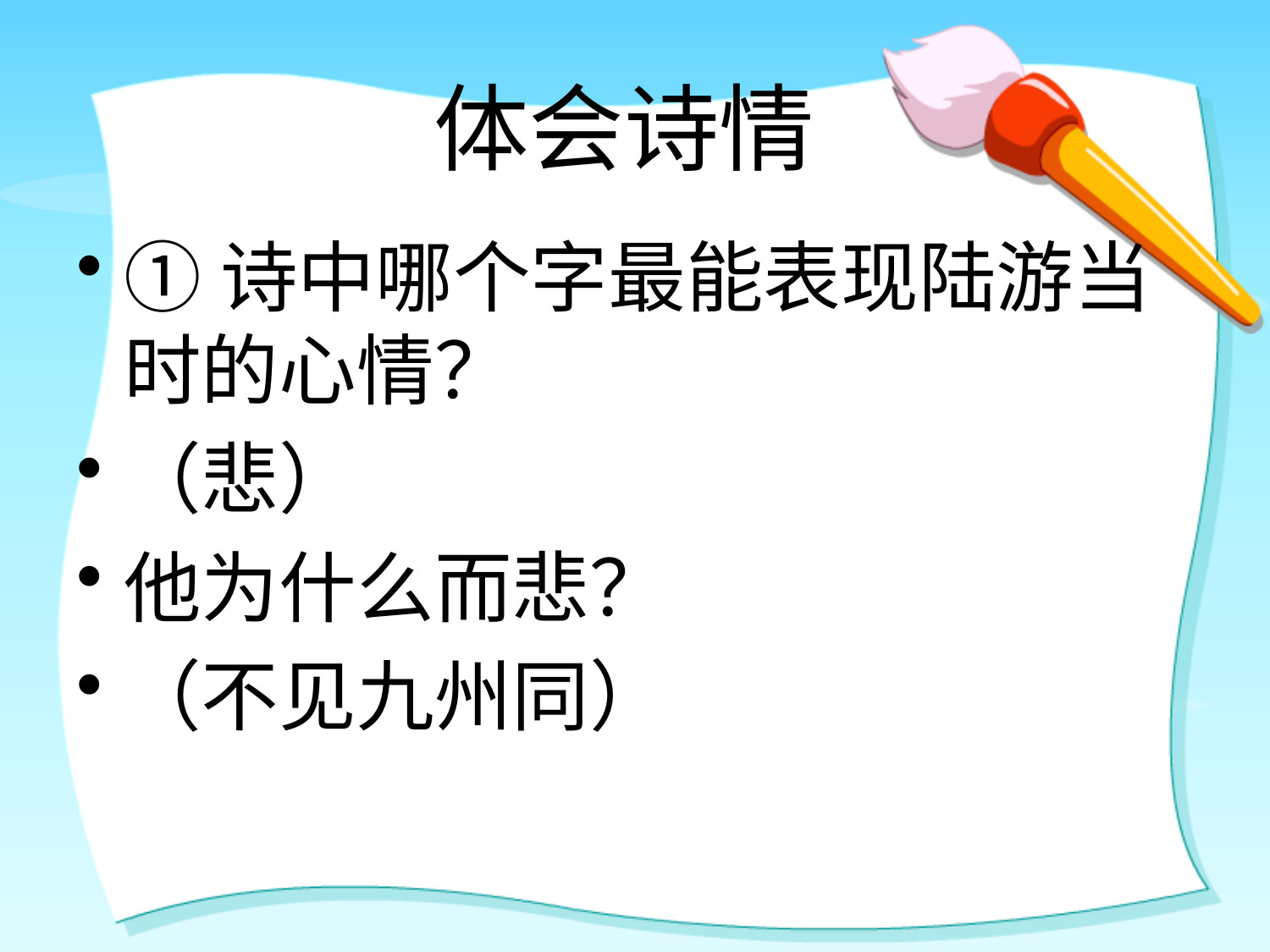

# 体会诗情
①诗中哪个字最能表现陆游当时的心情？
（悲）
他为什么而悲？
（不见九州同）